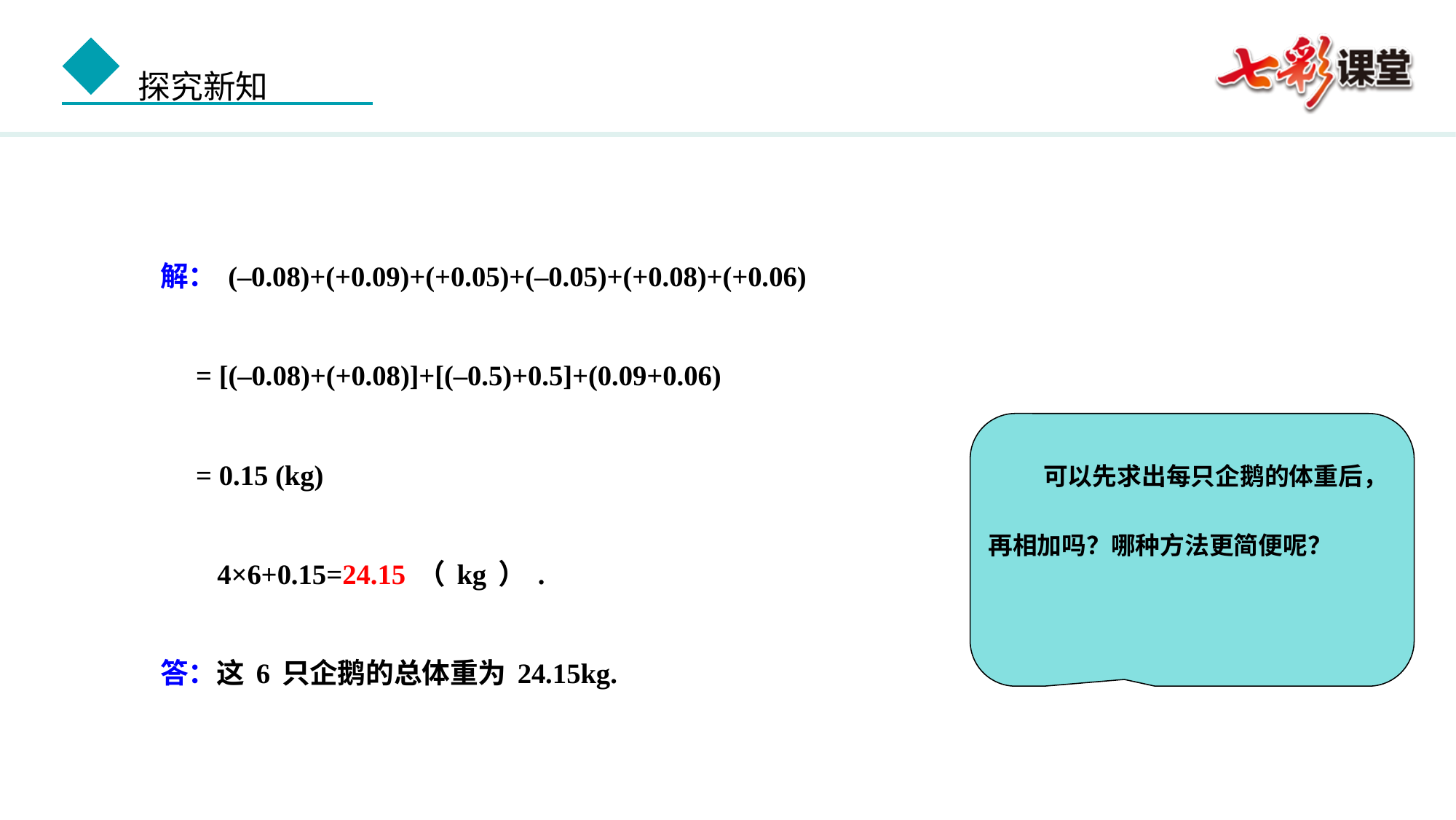

解：(–0.08)+(+0.09)+(+0.05)+(–0.05)+(+0.08)+(+0.06)
     = [(–0.08)+(+0.08)]+[(–0.5)+0.5]+(0.09+0.06)
     = 0.15 (kg)
        4×6+0.15=24.15（kg）.
答：这6只企鹅的总体重为24.15kg.

        可以先求出每只企鹅的体重后，再相加吗？哪种方法更简便呢？